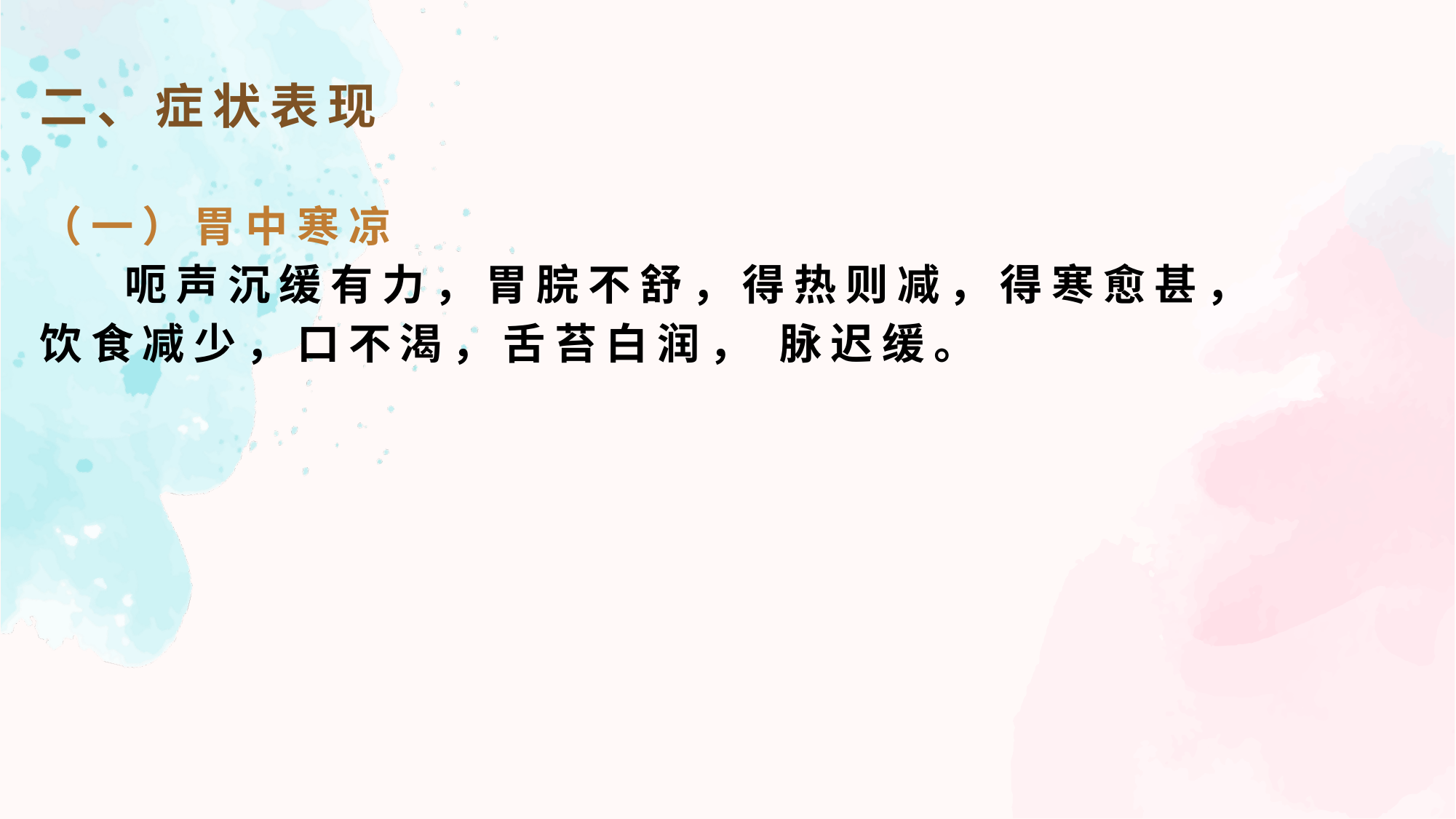

二、症状表现

（一）胃中寒凉
    呃声沉缓有力，胃脘不舒，得热则减，得寒愈甚，饮食减少，口不渴，舌苔白润， 脉迟缓。